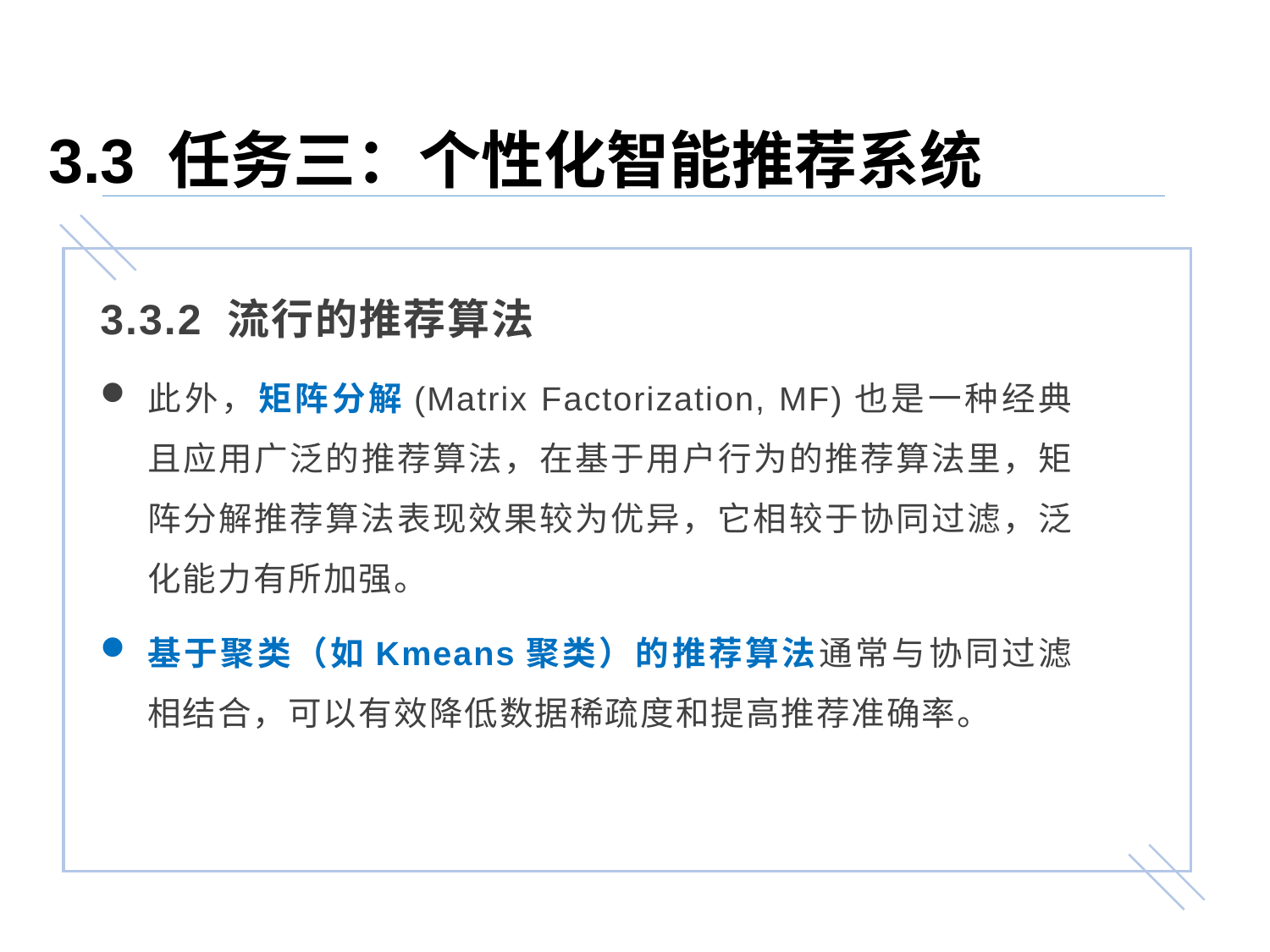

3.3 任务三：个性化智能推荐系统

3.3.2 流行的推荐算法
此外，矩阵分解(Matrix Factorization, MF)也是一种经典且应用广泛的推荐算法，在基于用户行为的推荐算法里，矩阵分解推荐算法表现效果较为优异，它相较于协同过滤，泛化能力有所加强。
基于聚类（如Kmeans聚类）的推荐算法通常与协同过滤相结合，可以有效降低数据稀疏度和提高推荐准确率。